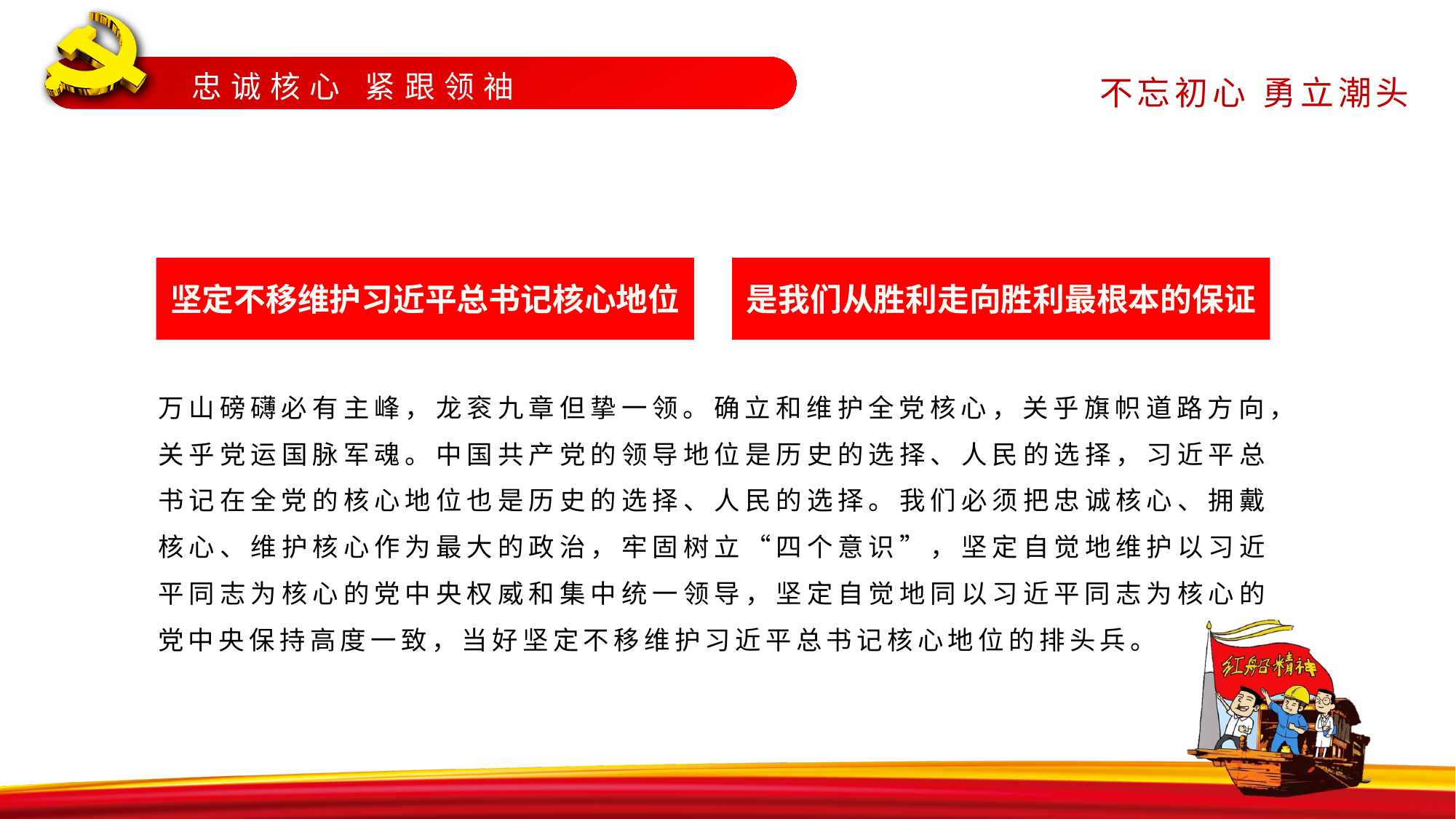

忠诚核心 紧跟领袖
坚定不移维护习近平总书记核心地位
是我们从胜利走向胜利最根本的保证
万山磅礴必有主峰，龙衮九章但挚一领。确立和维护全党核心，关乎旗帜道路方向，关乎党运国脉军魂。中国共产党的领导地位是历史的选择、人民的选择，习近平总书记在全党的核心地位也是历史的选择、人民的选择。我们必须把忠诚核心、拥戴核心、维护核心作为最大的政治，牢固树立“四个意识”，坚定自觉地维护以习近平同志为核心的党中央权威和集中统一领导，坚定自觉地同以习近平同志为核心的党中央保持高度一致，当好坚定不移维护习近平总书记核心地位的排头兵。